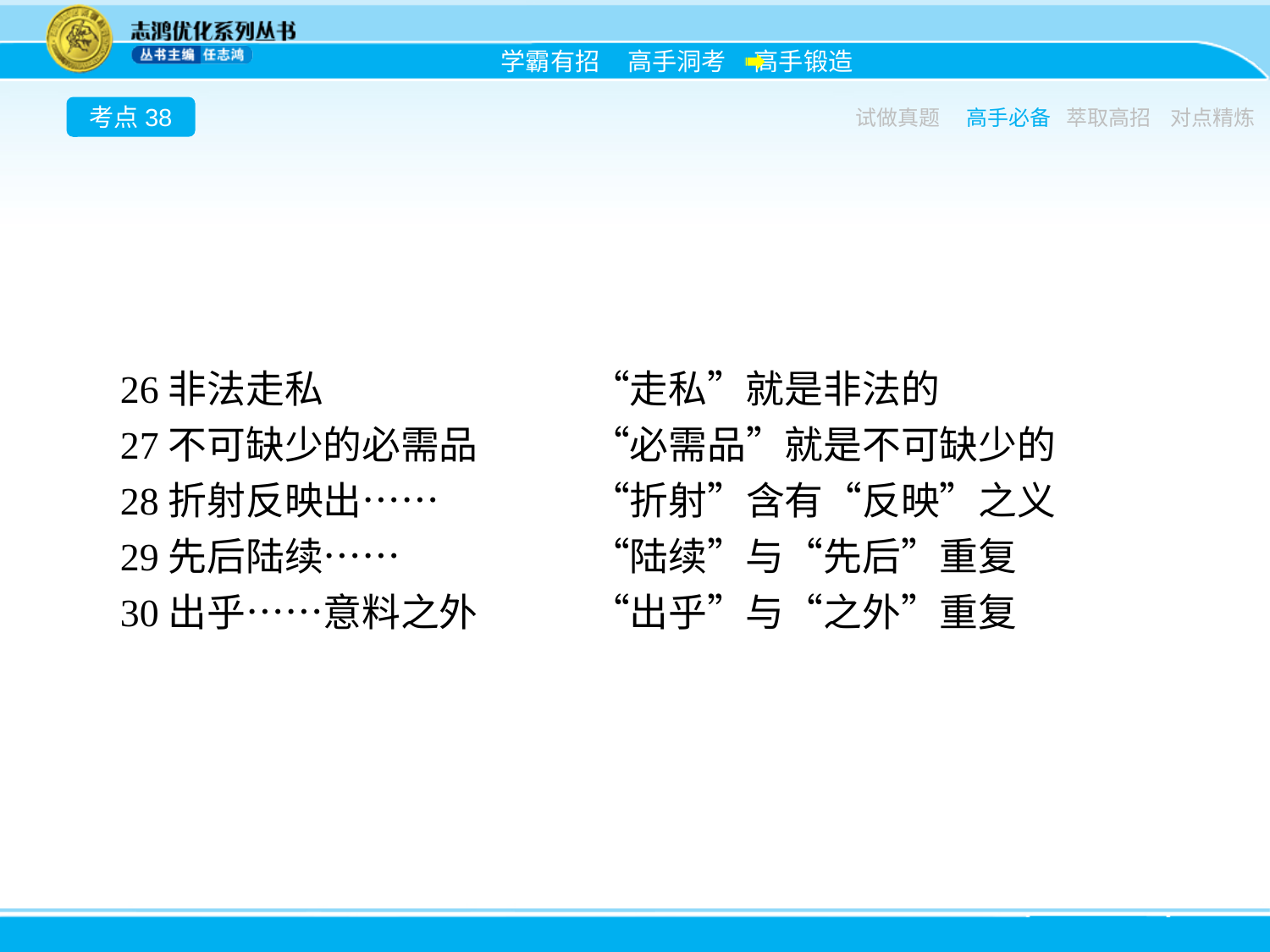

考点38
试做真题
高手必备
萃取高招
对点精炼
26非法走私			“走私”就是非法的
27不可缺少的必需品	“必需品”就是不可缺少的
28折射反映出……		“折射”含有“反映”之义
29先后陆续……		“陆续”与“先后”重复
30出乎……意料之外	“出乎”与“之外”重复